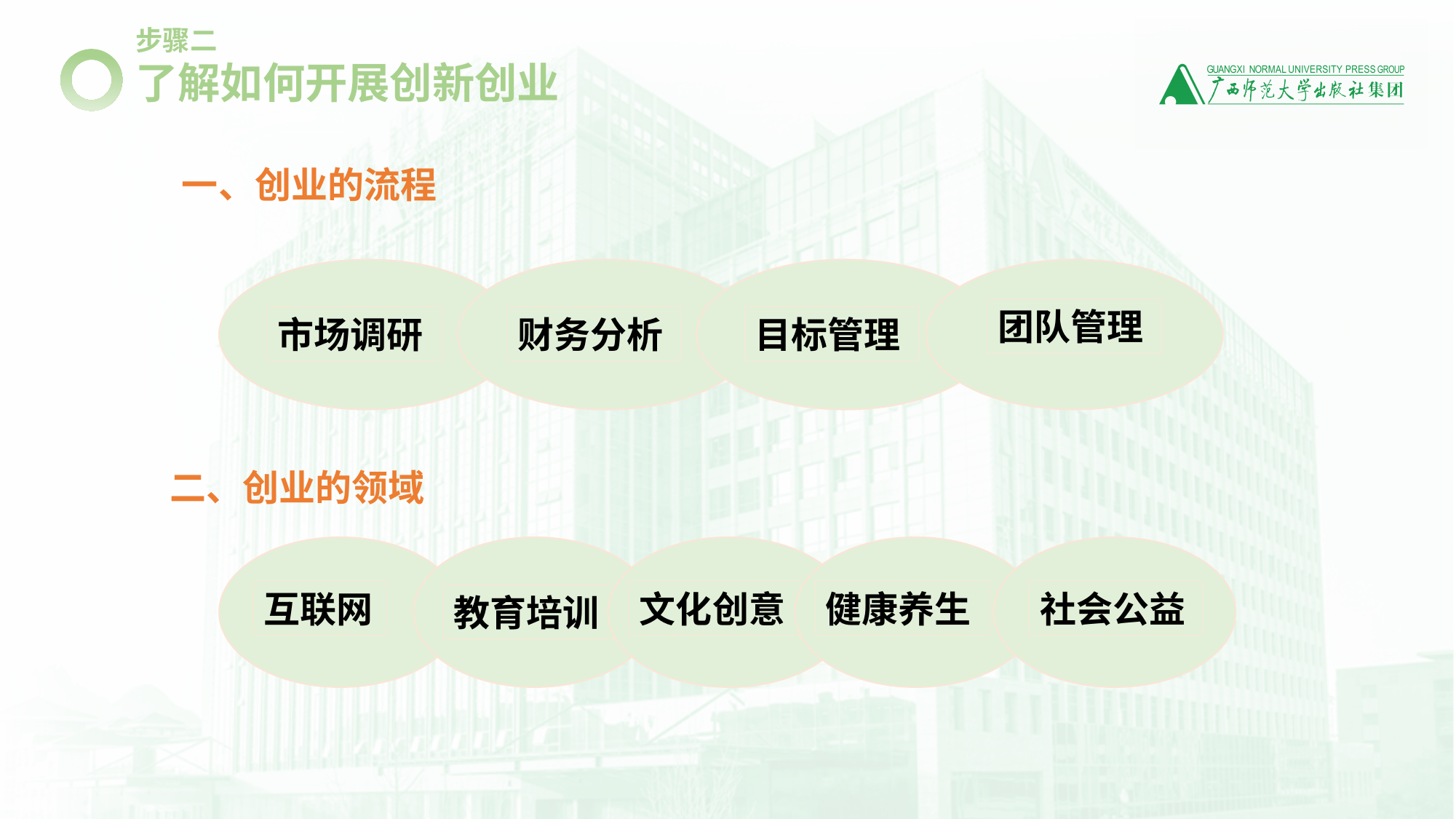

步骤二
了解如何开展创新创业

一、创业的流程

市场调研

财务分析

目标管理

团队管理
二、创业的领域

社会公益

互联网

教育培训

文化创意

健康养生